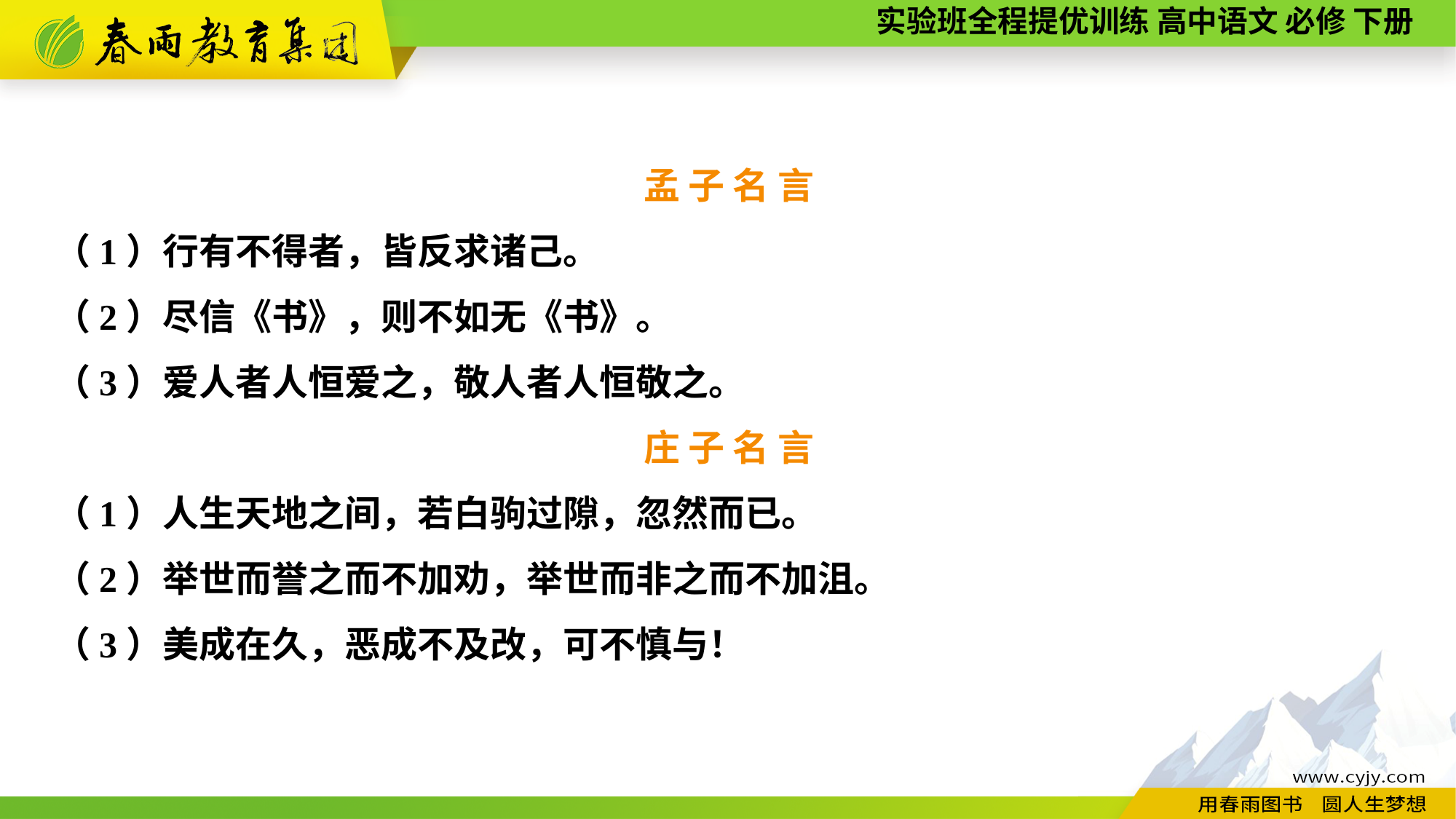

孟 子 名 言
（1）行有不得者，皆反求诸己。
（2）尽信《书》，则不如无《书》。
（3）爱人者人恒爱之，敬人者人恒敬之。
庄 子 名 言
（1）人生天地之间，若白驹过隙，忽然而已。
（2）举世而誉之而不加劝，举世而非之而不加沮。
（3）美成在久，恶成不及改，可不慎与！